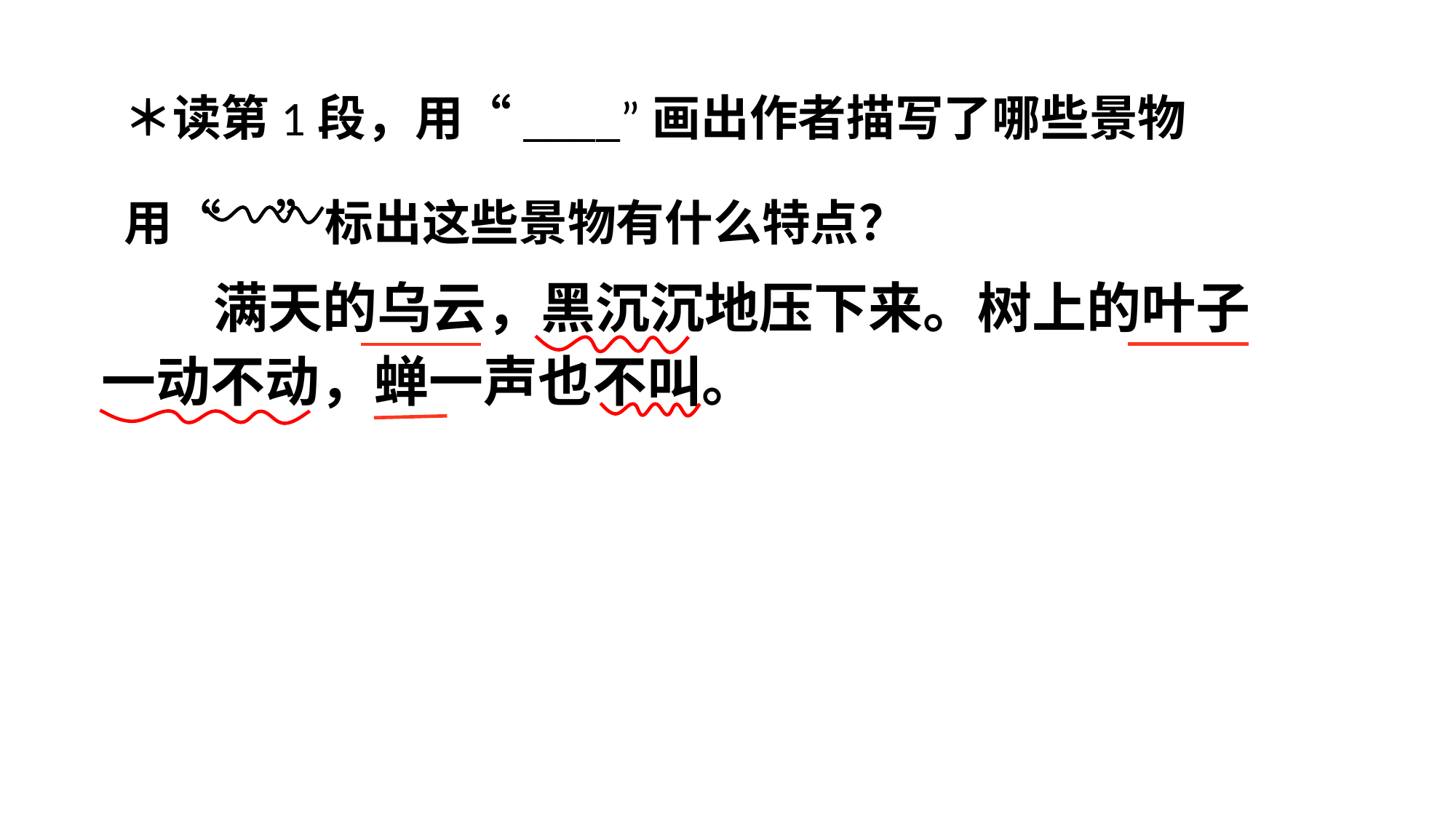

# ＊读第1段，用“____”画出作者描写了哪些景物 用“     ”标出这些景物有什么特点？

        满天的乌云，黑沉沉地压下来。树上的叶子
一动不动，蝉一声也不叫。